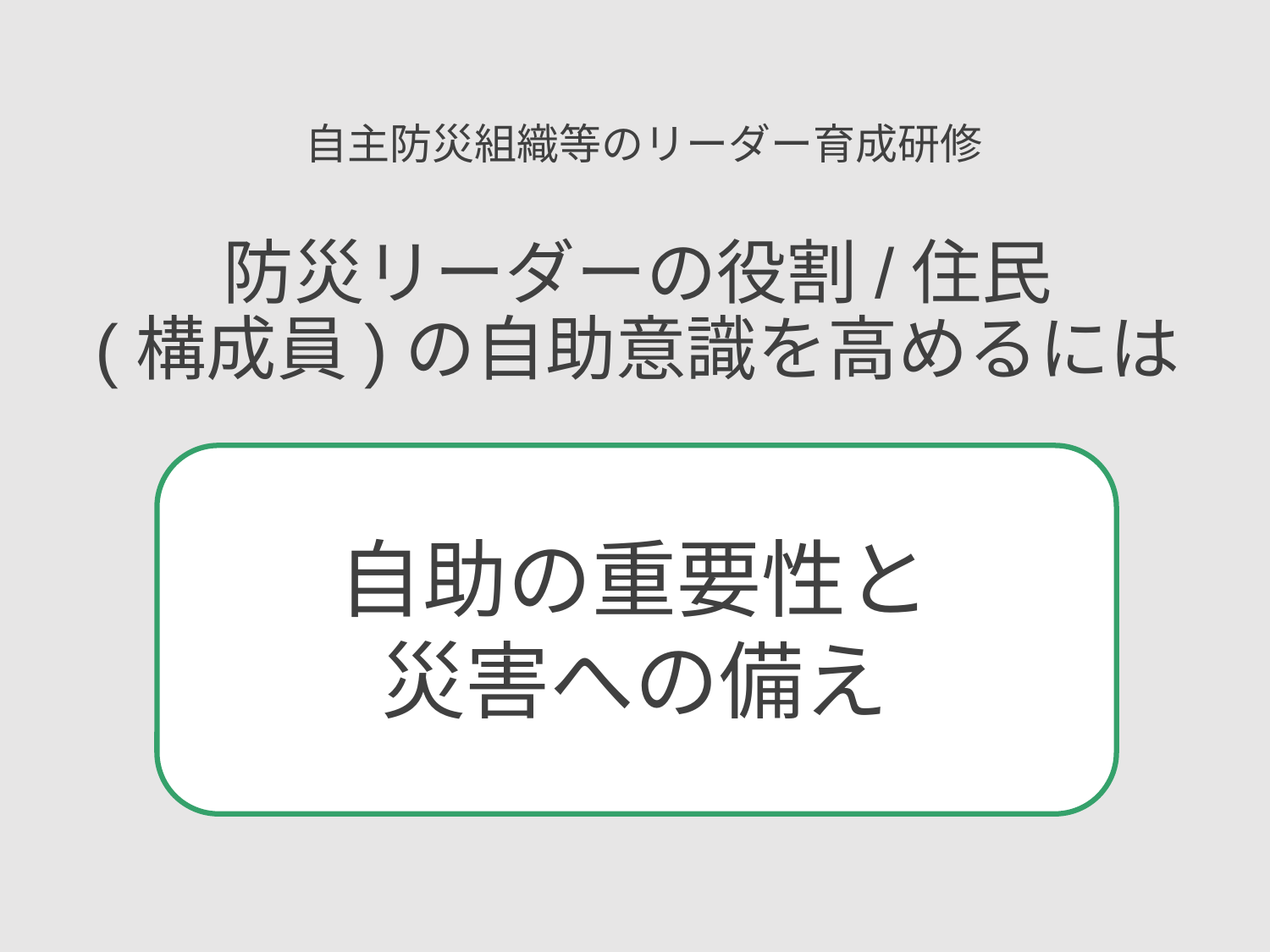

# 防災リーダーの役割/住民 (構成員)の自助意識を高めるには

自助の重要性と
災害への備え